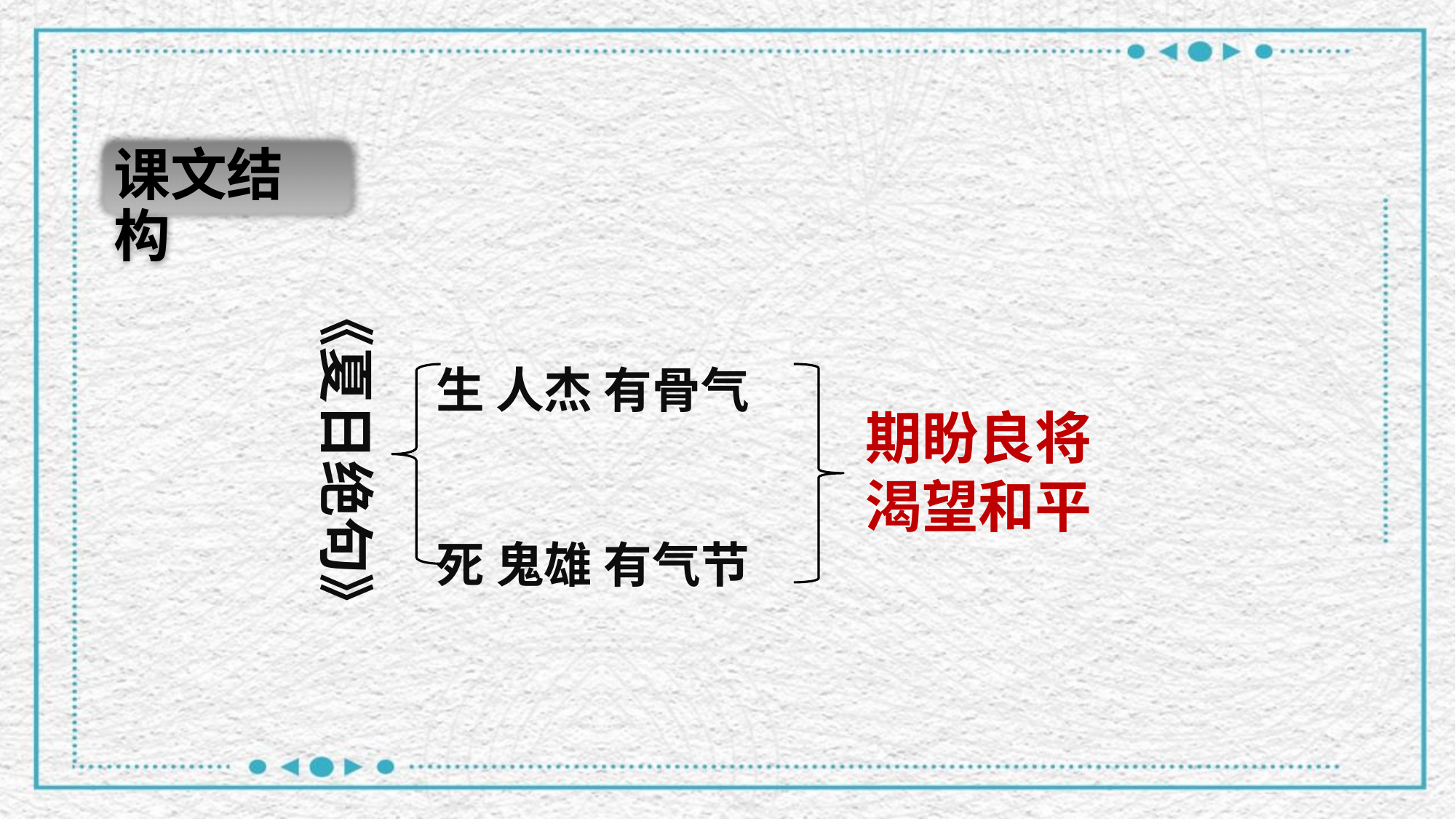

课文结构
《夏日绝句》
生 人杰 有骨气

死 鬼雄 有气节

期盼良将
渴望和平